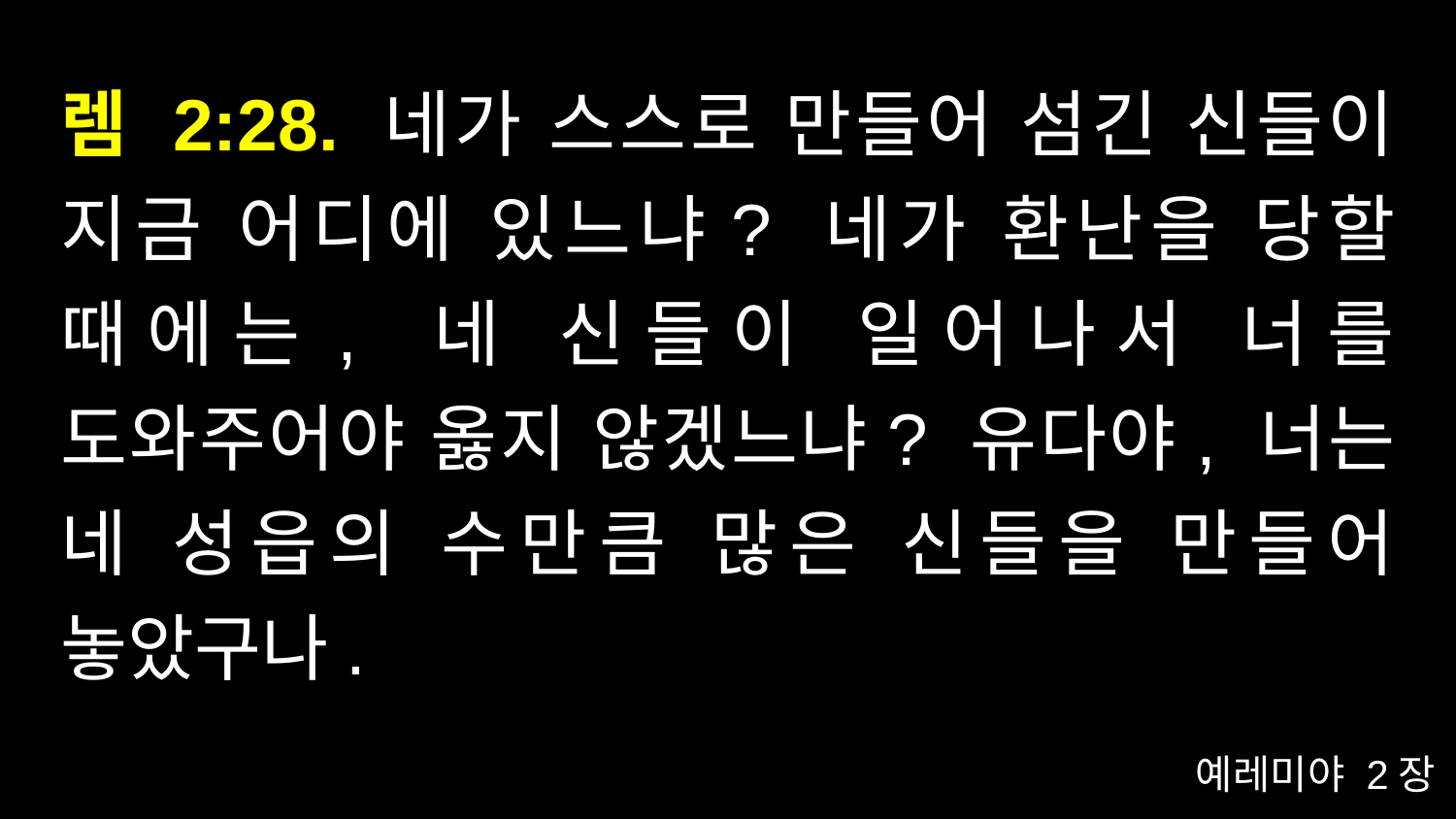

# 렘 2:28. 네가 스스로 만들어 섬긴 신들이 지금 어디에 있느냐? 네가 환난을 당할 때에는, 네 신들이 일어나서 너를 도와주어야 옳지 않겠느냐? 유다야, 너는 네 성읍의 수만큼 많은 신들을 만들어 놓았구나.
예레미야 2장